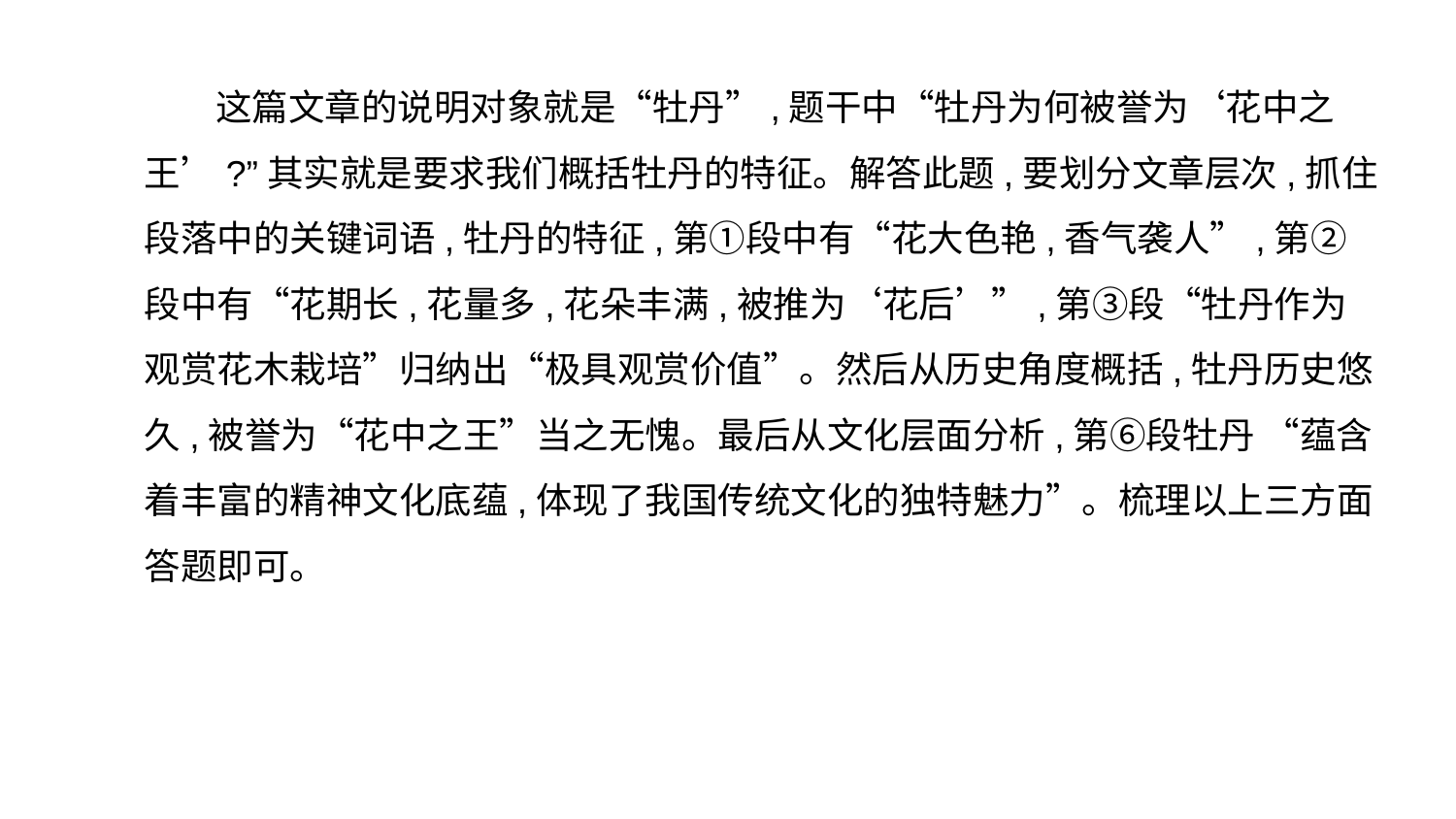

这篇文章的说明对象就是“牡丹”,题干中“牡丹为何被誉为‘花中之王’?”其实就是要求我们概括牡丹的特征。解答此题,要划分文章层次,抓住段落中的关键词语,牡丹的特征,第①段中有“花大色艳,香气袭人”,第②段中有“花期长,花量多,花朵丰满,被推为‘花后’”,第③段“牡丹作为观赏花木栽培”归纳出“极具观赏价值”。然后从历史角度概括,牡丹历史悠久,被誉为“花中之王”当之无愧。最后从文化层面分析,第⑥段牡丹 “蕴含着丰富的精神文化底蕴,体现了我国传统文化的独特魅力”。梳理以上三方面答题即可。